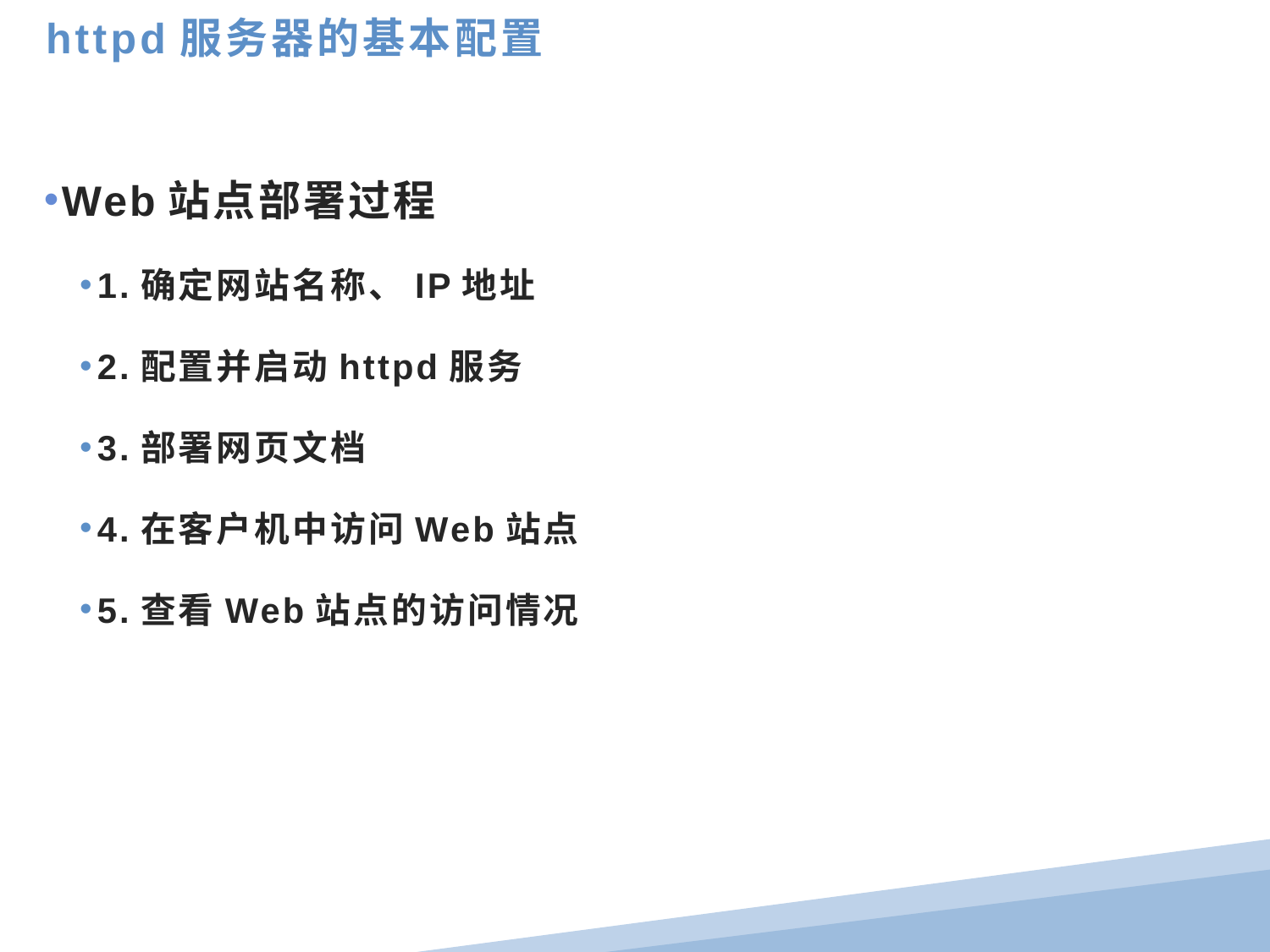

httpd服务器的基本配置
Web站点部署过程
1.确定网站名称、IP地址
2.配置并启动httpd服务
3.部署网页文档
4.在客户机中访问Web站点
5.查看Web站点的访问情况